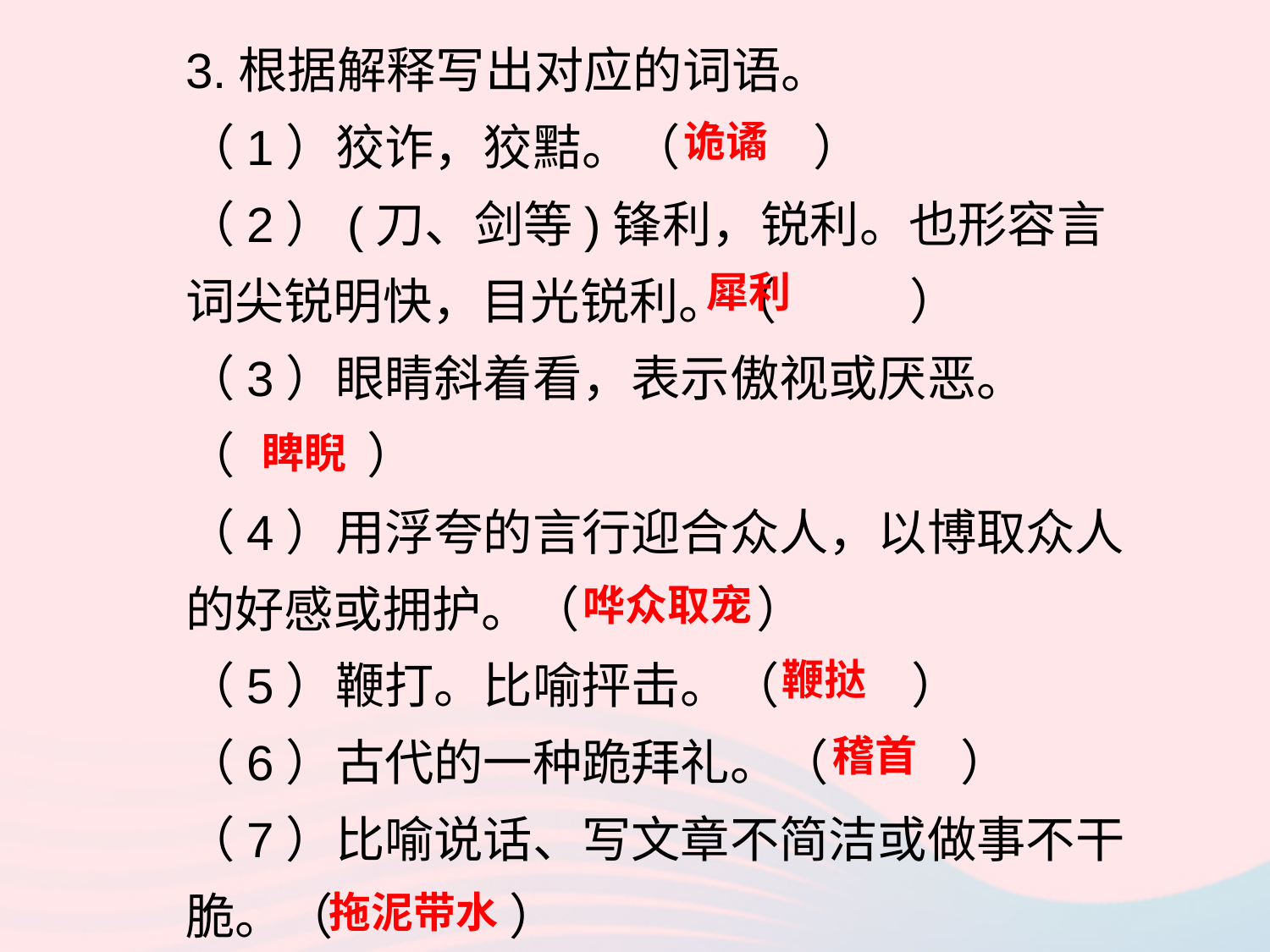

3.根据解释写出对应的词语。
（1）狡诈，狡黠。（            ）
（2）(刀、剑等)锋利，锐利。也形容言词尖锐明快，目光锐利。（            ）
（3）眼睛斜着看，表示傲视或厌恶。
（            ）
（4）用浮夸的言行迎合众人，以博取众人的好感或拥护。（                ）
（5）鞭打。比喻抨击。（            ）
（6）古代的一种跪拜礼。（            ）
（7）比喻说话、写文章不简洁或做事不干脆。（                ）
诡谲
犀利
睥睨
哗众取宠
鞭挞
稽首
拖泥带水